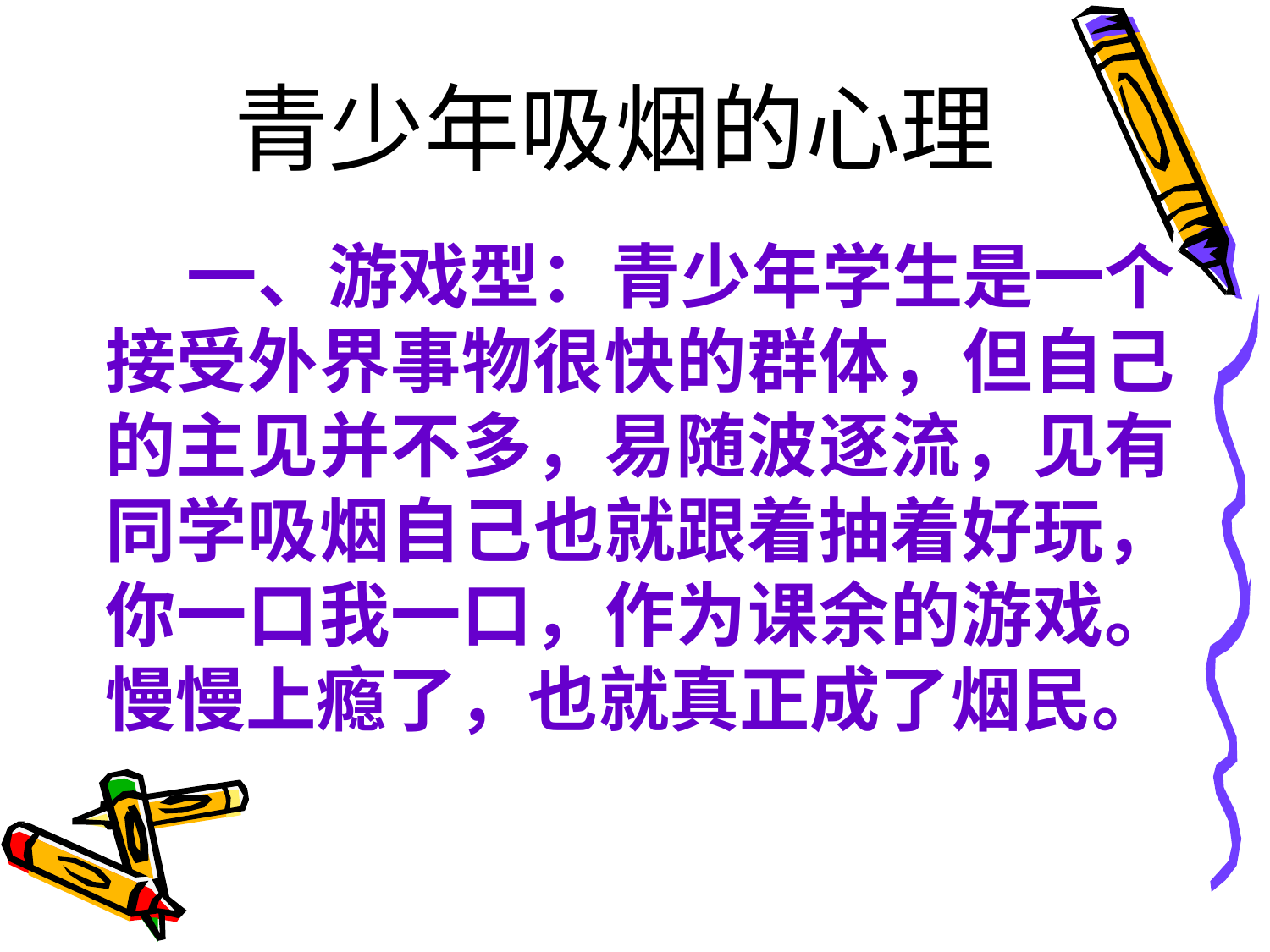

# 青少年吸烟的心理
       一、游戏型：青少年学生是一个接受外界事物很快的群体，但自己的主见并不多，易随波逐流，见有同学吸烟自己也就跟着抽着好玩，你一口我一口，作为课余的游戏。慢慢上瘾了，也就真正成了烟民。